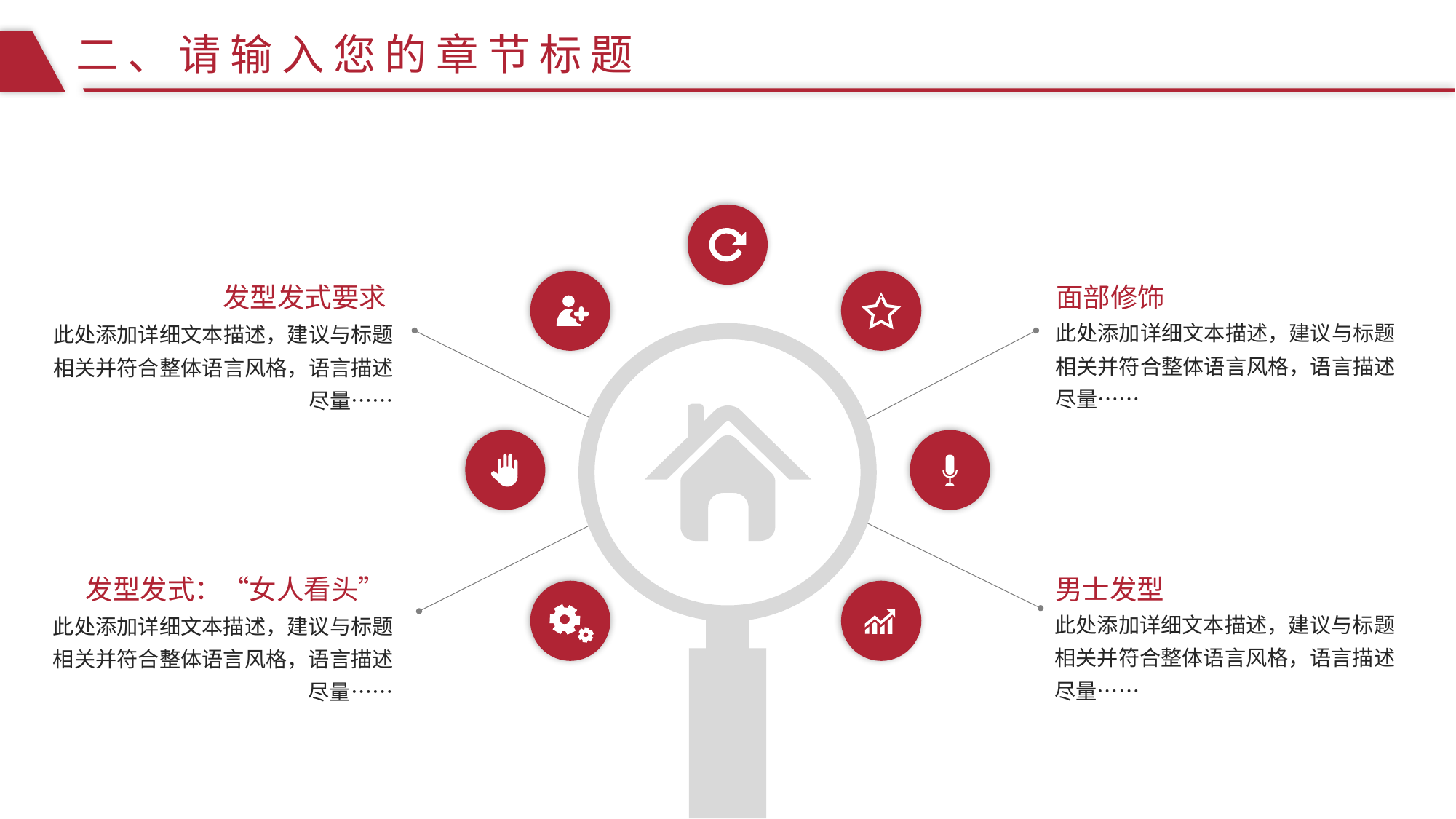

二、请输入您的章节标题

发型发式要求
此处添加详细文本描述，建议与标题相关并符合整体语言风格，语言描述尽量……
面部修饰
此处添加详细文本描述，建议与标题相关并符合整体语言风格，语言描述尽量……

发型发式：“女人看头”
此处添加详细文本描述，建议与标题相关并符合整体语言风格，语言描述尽量……
男士发型
此处添加详细文本描述，建议与标题相关并符合整体语言风格，语言描述尽量……